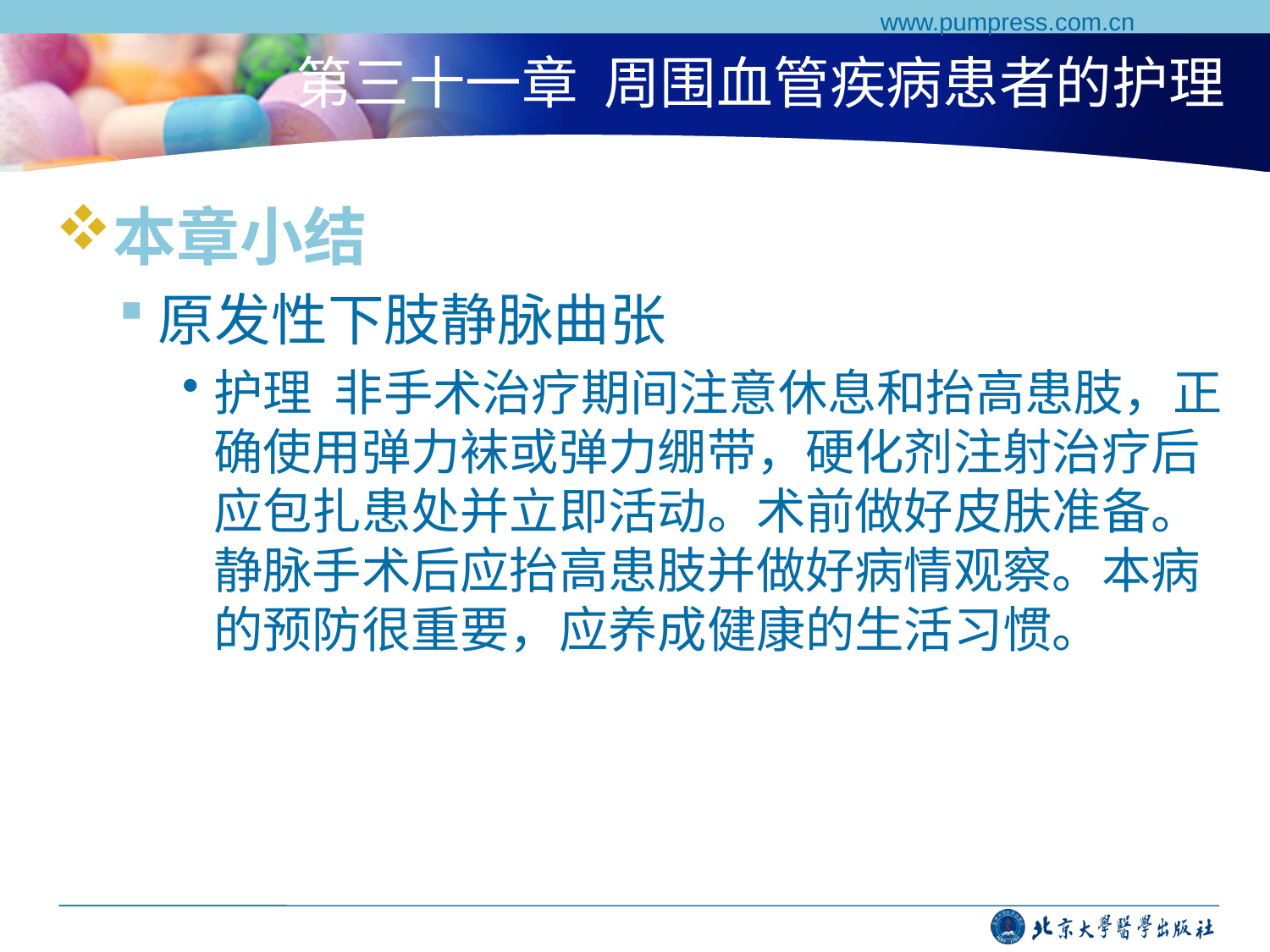

www.pumpress.com.cn
# 第三十一章  周围血管疾病患者的护理
本章小结
原发性下肢静脉曲张
护理  非手术治疗期间注意休息和抬高患肢，正确使用弹力袜或弹力绷带，硬化剂注射治疗后应包扎患处并立即活动。术前做好皮肤准备。静脉手术后应抬高患肢并做好病情观察。本病的预防很重要，应养成健康的生活习惯。